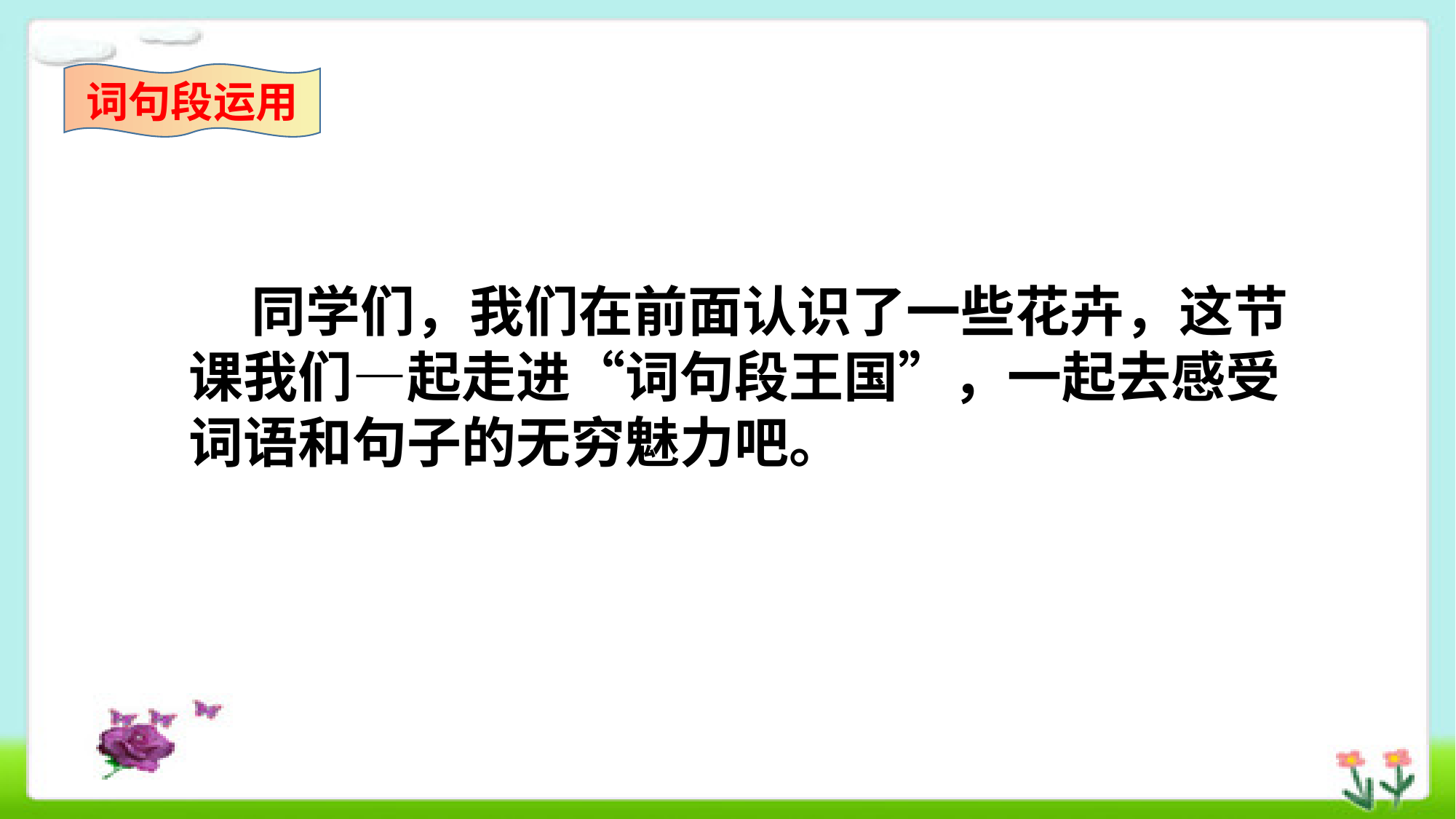

词句段运用
    同学们，我们在前面认识了一些花卉，这节课我们—起走进“词句段王国”，一起去感受词语和句子的无穷魅力吧。